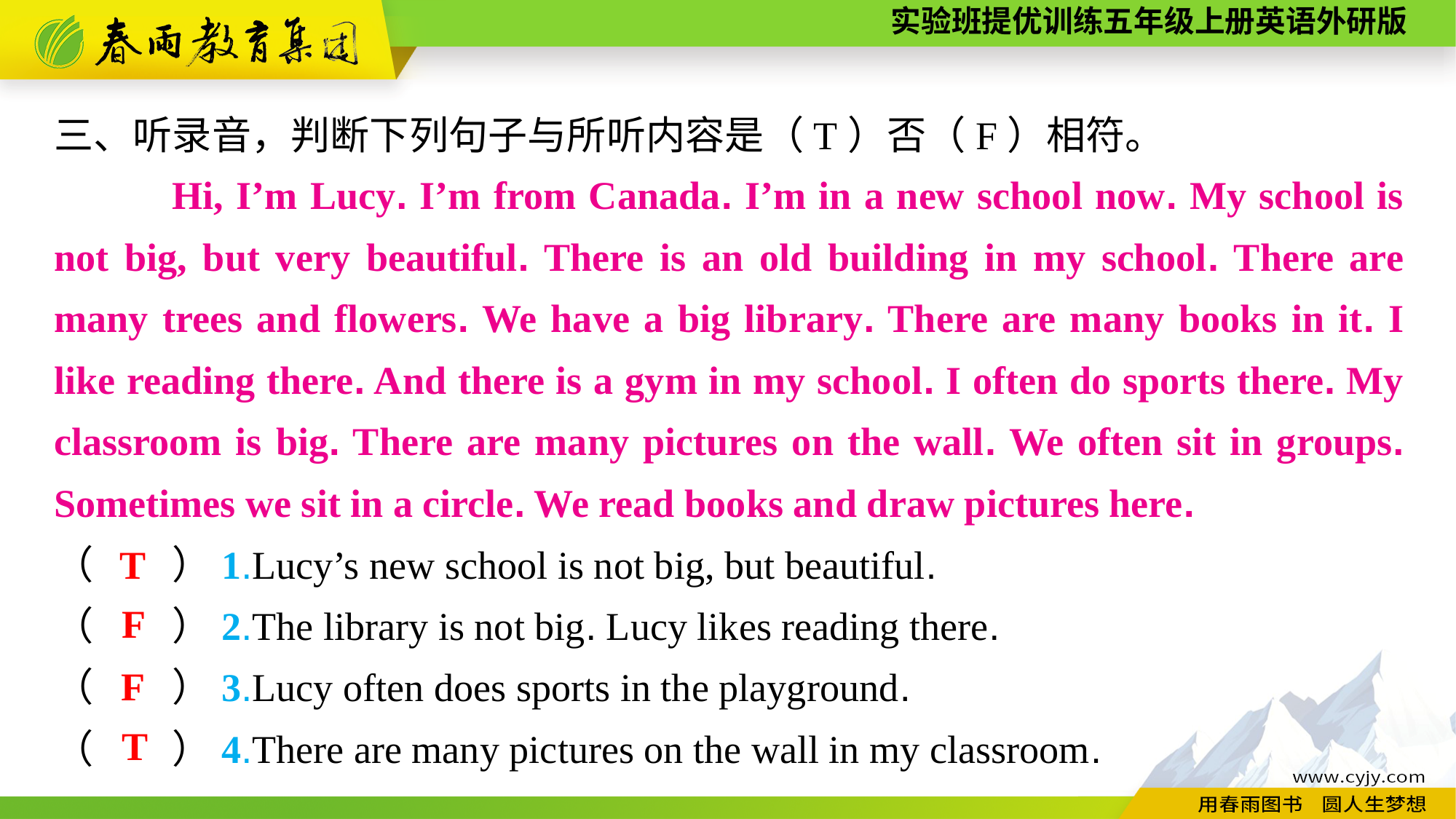

三、听录音，判断下列句子与所听内容是（T）否（F）相符。
 　　Hi, I’m Lucy. I’m from Canada. I’m in a new school now. My school is not big, but very beautiful. There is an old building in my school. There are many trees and flowers. We have a big library. There are many books in it. I like reading there. And there is a gym in my school. I often do sports there. My classroom is big. There are many pictures on the wall. We often sit in groups. Sometimes we sit in a circle. We read books and draw pictures here.
（　　）1.Lucy’s new school is not big, but beautiful.
（　　）2.The library is not big. Lucy likes reading there.
（　　）3.Lucy often does sports in the playground.
（　　）4.There are many pictures on the wall in my classroom.
T
F
F
T